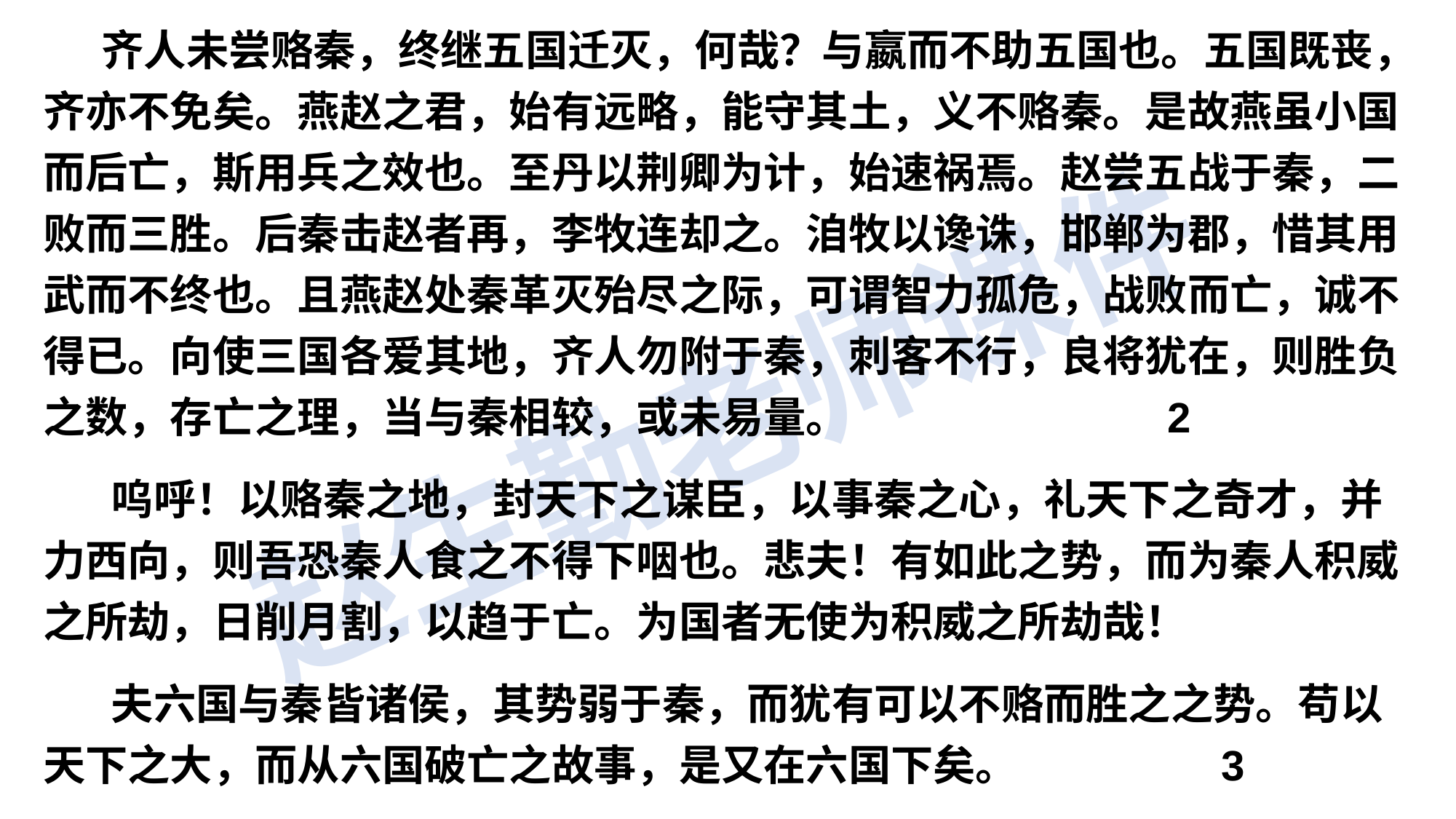

齐人未尝赂秦，终继五国迁灭，何哉？与嬴而不助五国也。五国既丧，齐亦不免矣。燕赵之君，始有远略，能守其土，义不赂秦。是故燕虽小国而后亡，斯用兵之效也。至丹以荆卿为计，始速祸焉。赵尝五战于秦，二败而三胜。后秦击赵者再，李牧连却之。洎牧以谗诛，邯郸为郡，惜其用武而不终也。且燕赵处秦革灭殆尽之际，可谓智力孤危，战败而亡，诚不得已。向使三国各爱其地，齐人勿附于秦，刺客不行，良将犹在，则胜负之数，存亡之理，当与秦相较，或未易量。                                2
      呜呼！以赂秦之地，封天下之谋臣，以事秦之心，礼天下之奇才，并力西向，则吾恐秦人食之不得下咽也。悲夫！有如此之势，而为秦人积威之所劫，日削月割，以趋于亡。为国者无使为积威之所劫哉！
      夫六国与秦皆诸侯，其势弱于秦，而犹有可以不赂而胜之之势。苟以天下之大，而从六国破亡之故事，是又在六国下矣。                    3